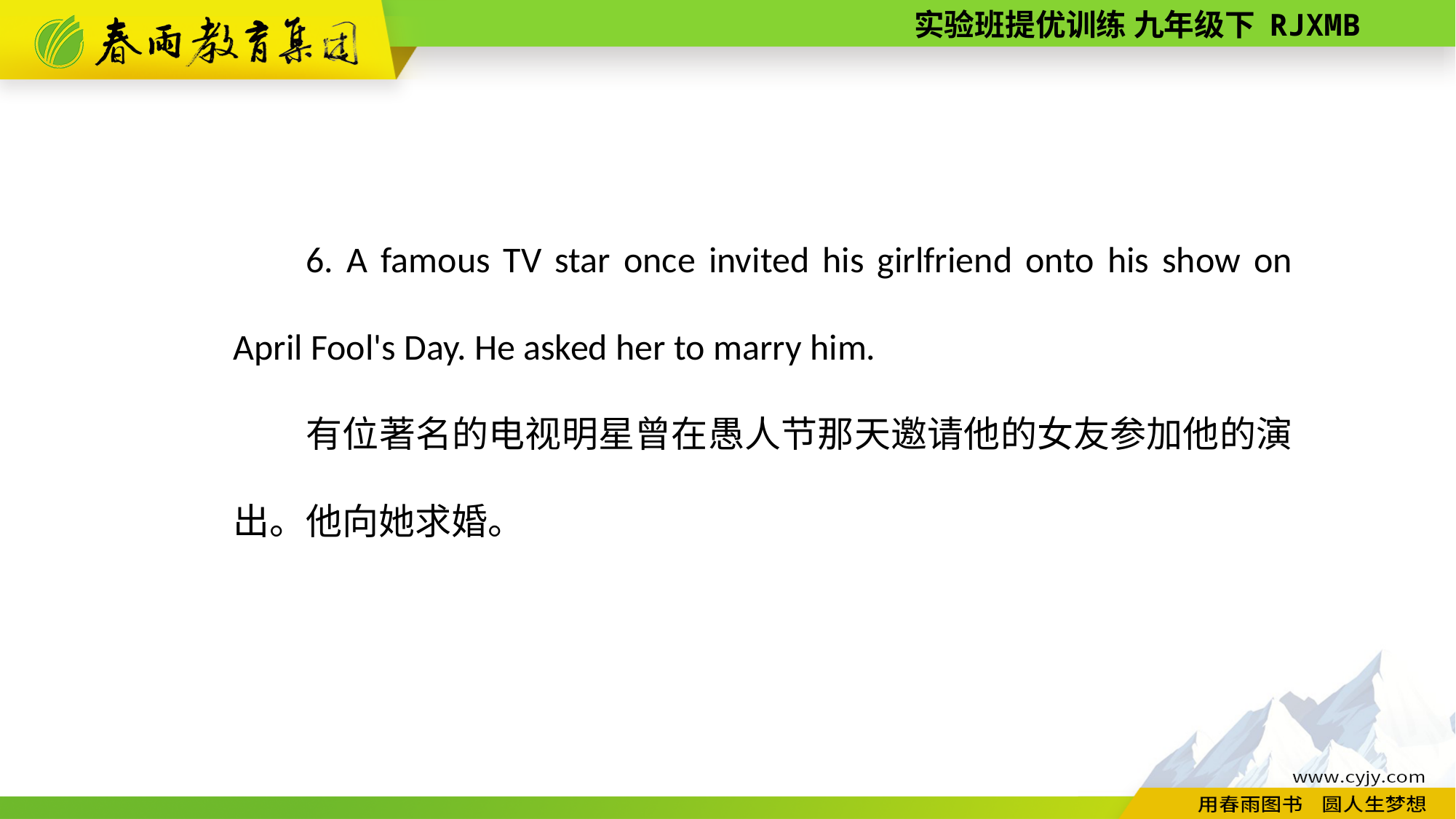

6. A famous TV star once invited his girlfriend onto his show on April Fool's Day. He asked her to marry him.
有位著名的电视明星曾在愚人节那天邀请他的女友参加他的演出。他向她求婚。